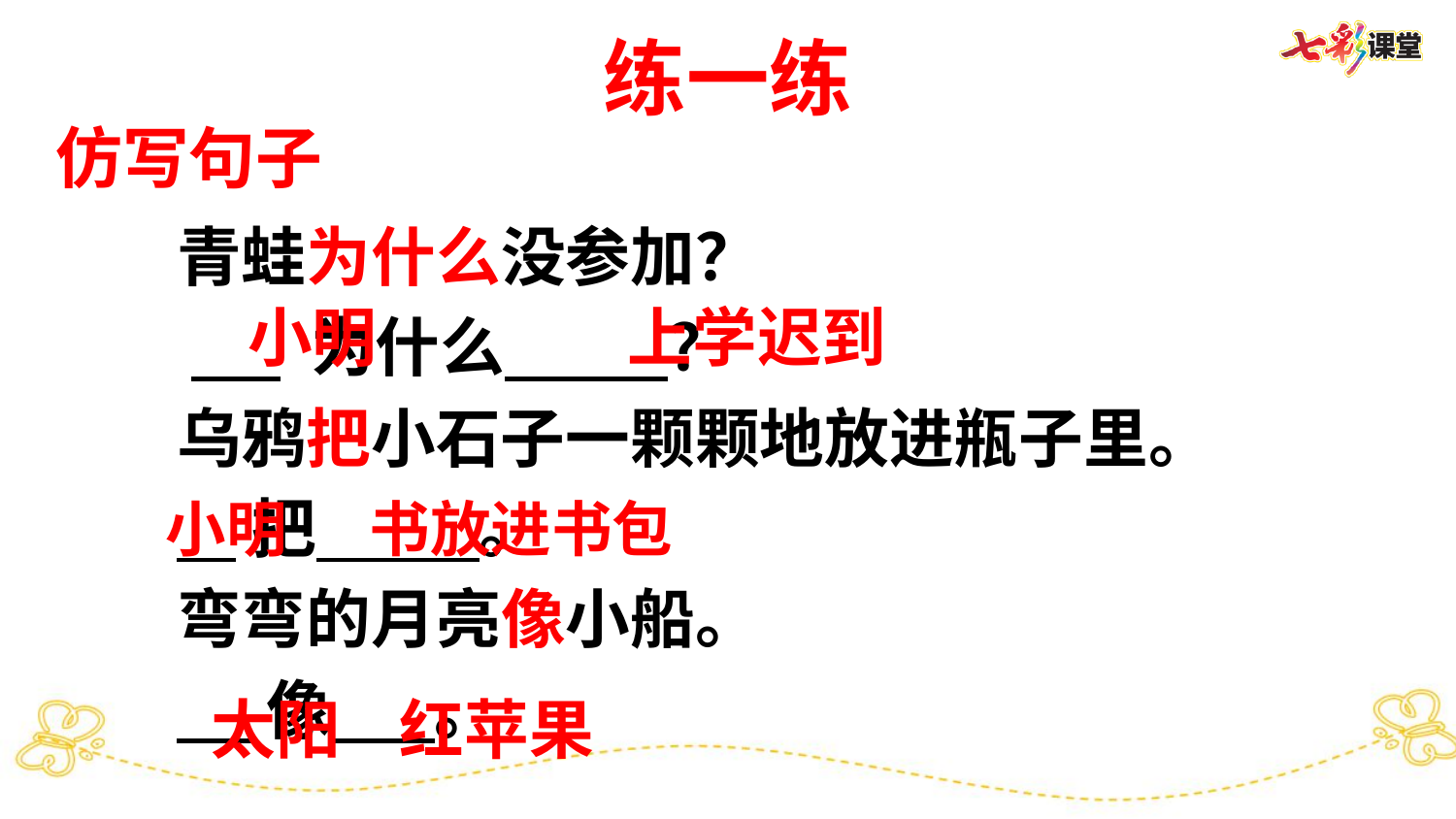

# 练一练
仿写句子
青蛙为什么没参加？
        为什么           ？
乌鸦把小石子一颗颗地放进瓶子里。
    把           。
弯弯的月亮像小船。
     像       。
小明                 上学迟到
小明      书放进书包
太阳    红苹果